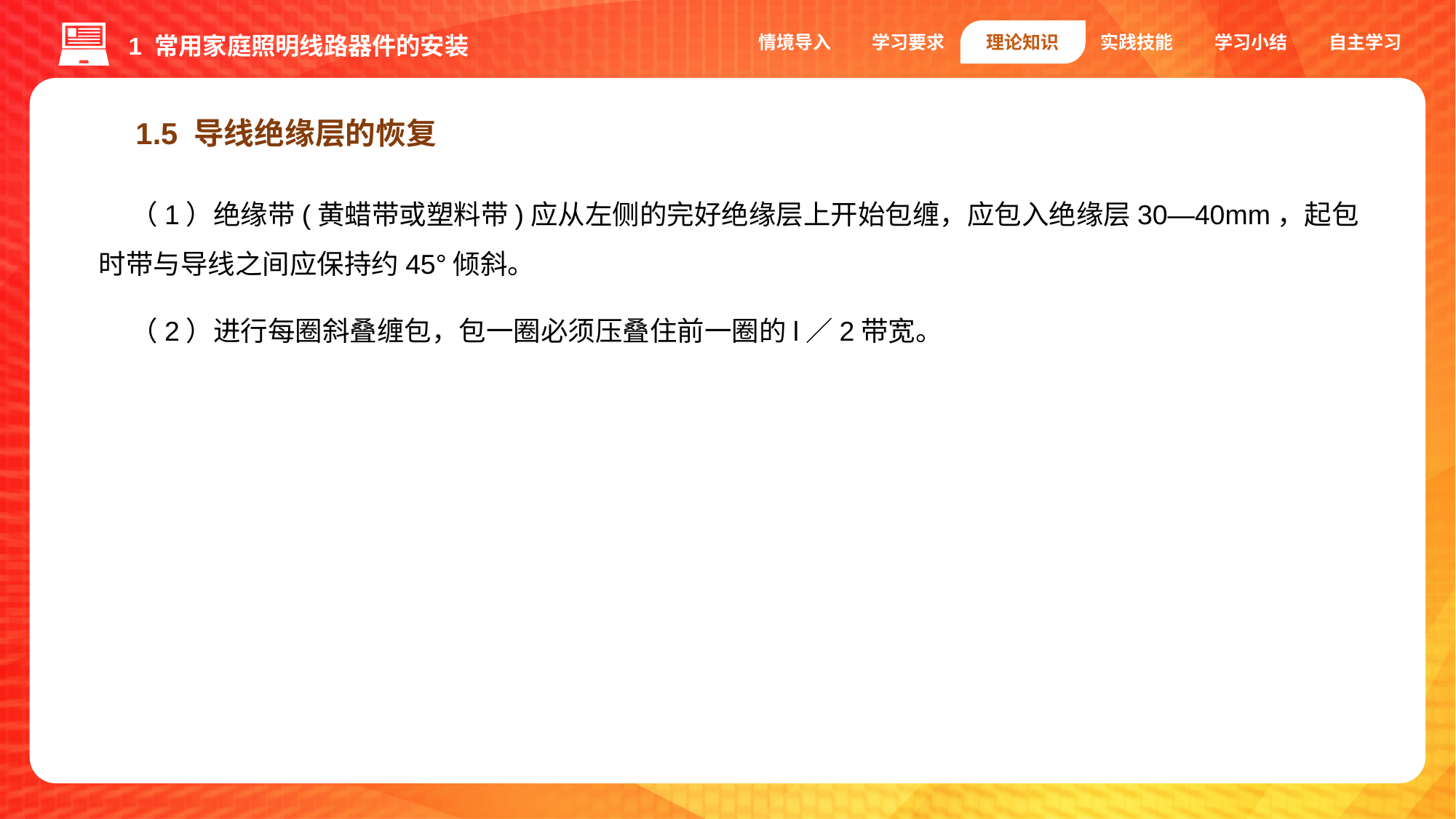

情境导入
学习要求
理论知识
实践技能
学习小结
自主学习

1 常用家庭照明线路器件的安装
1.5 导线绝缘层的恢复
（1）绝缘带(黄蜡带或塑料带)应从左侧的完好绝缘层上开始包缠，应包入绝缘层30—40mm，起包时带与导线之间应保持约45°倾斜。
（2）进行每圈斜叠缠包，包一圈必须压叠住前一圈的l／2带宽。
单股铜芯导线的连接